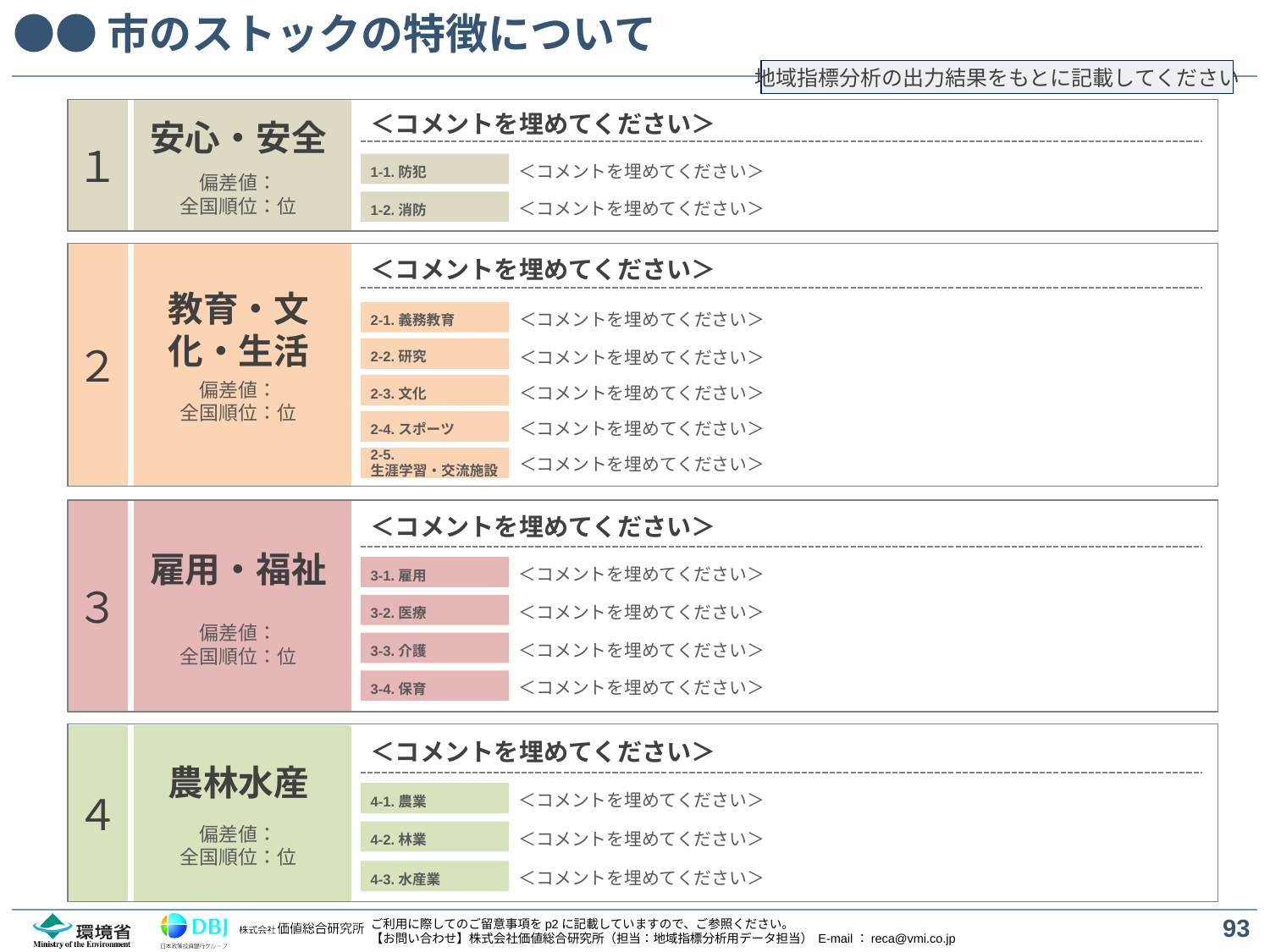

# ●●市のストックの特徴について

地域指標分析の出力結果をもとに記載してください
＜コメントを埋めてください＞
１

安心・安全
1-1.防犯
＜コメントを埋めてください＞
偏差値：
全国順位：位
1-2.消防
＜コメントを埋めてください＞
２

＜コメントを埋めてください＞
教育・文化・生活
＜コメントを埋めてください＞
2-1.義務教育
2-2.研究
＜コメントを埋めてください＞
偏差値：
全国順位：位
2-3.文化
＜コメントを埋めてください＞
2-4.スポーツ
＜コメントを埋めてください＞
＜コメントを埋めてください＞
2-5.
生涯学習・交流施設

３

＜コメントを埋めてください＞
雇用・福祉
3-1.雇用
＜コメントを埋めてください＞
＜コメントを埋めてください＞
3-2.医療
偏差値：
全国順位：位
＜コメントを埋めてください＞
3-3.介護
＜コメントを埋めてください＞
3-4.保育

４

＜コメントを埋めてください＞
農林水産
4-1.農業
＜コメントを埋めてください＞
偏差値：
全国順位：位
4-2.林業
＜コメントを埋めてください＞
4-3.水産業
＜コメントを埋めてください＞
93